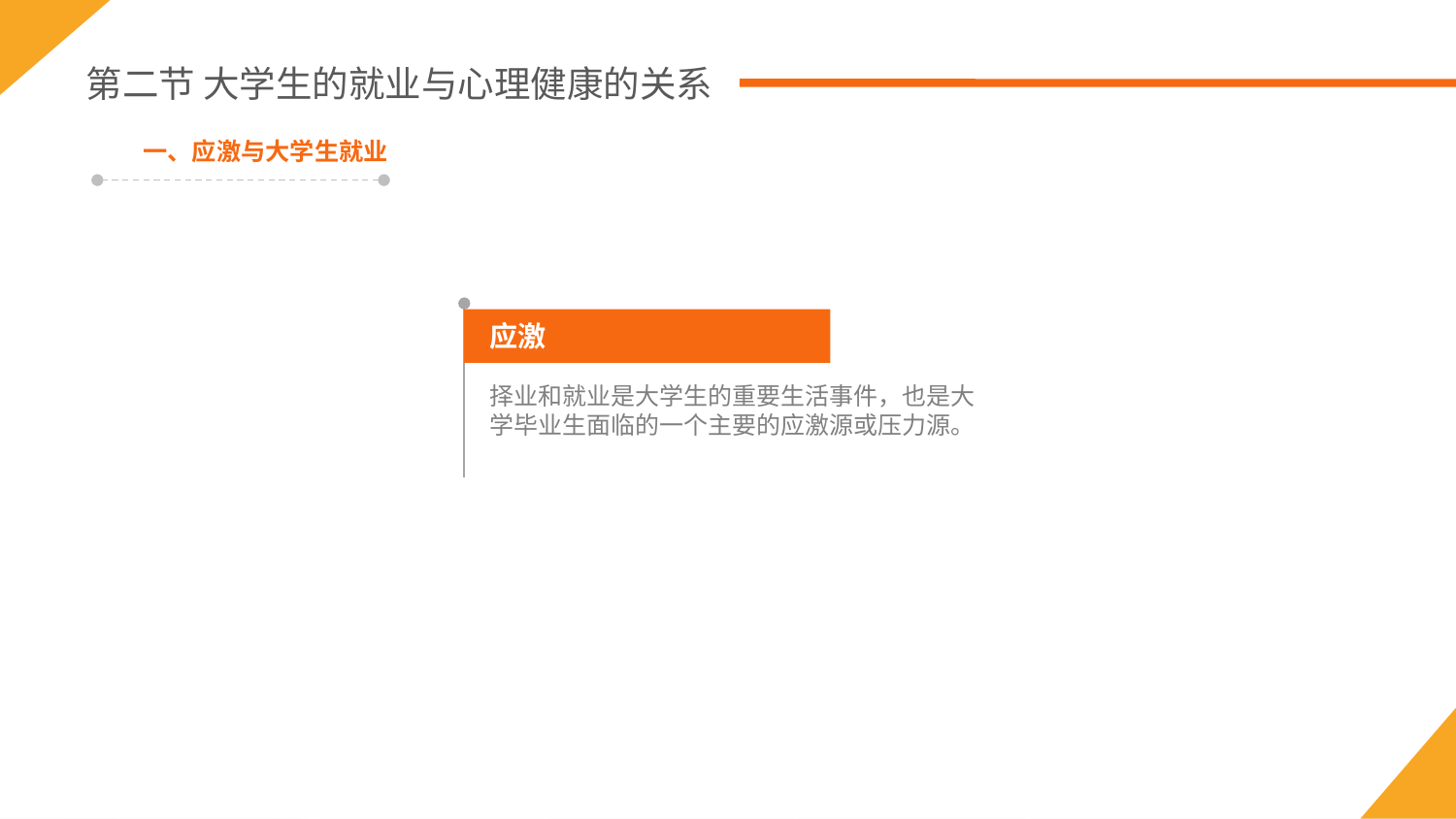

第二节 大学生的就业与心理健康的关系
一、应激与大学生就业
应激

择业和就业是大学生的重要生活事件，也是大学毕业生面临的一个主要的应激源或压力源。